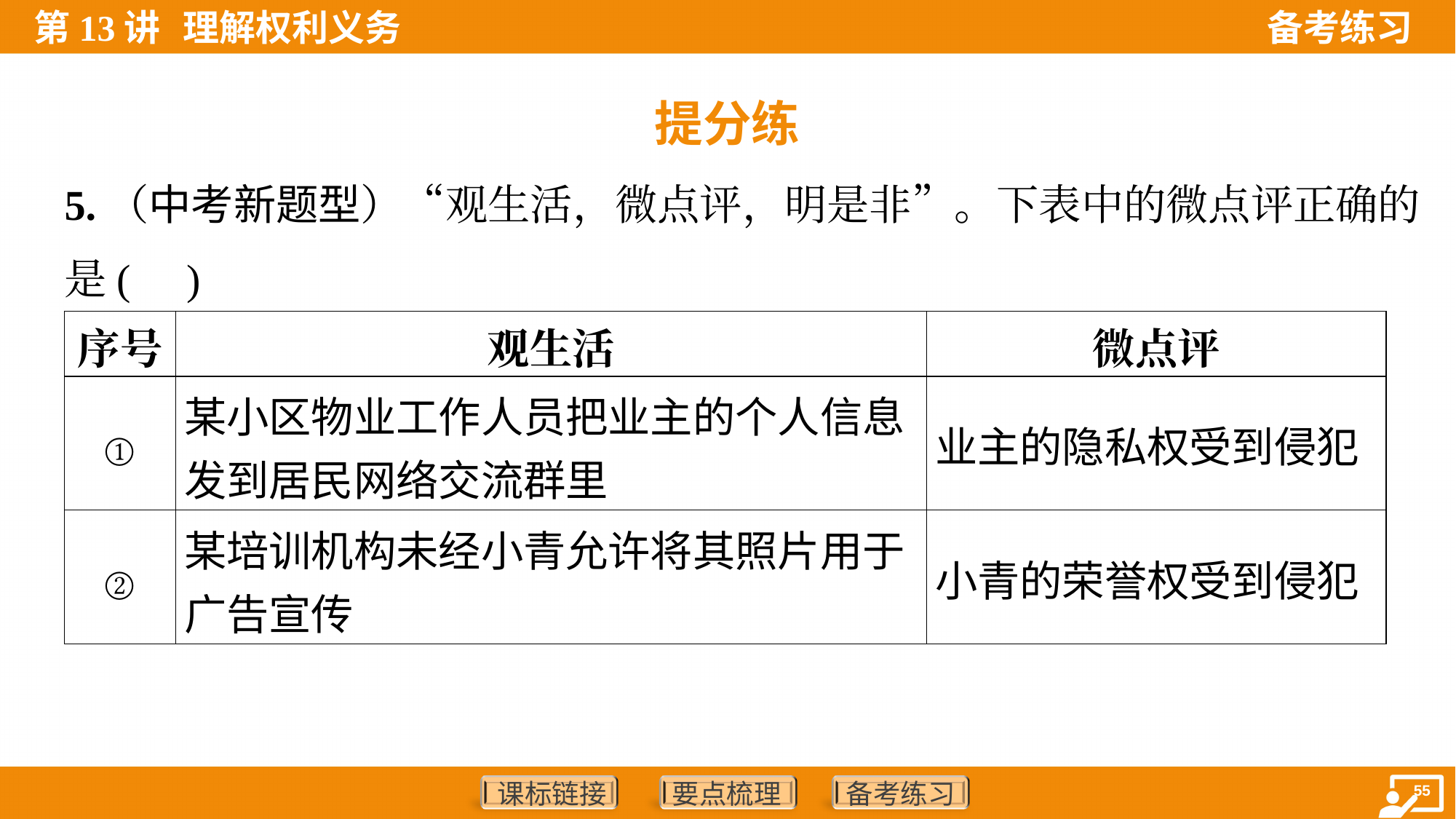

提分练
5.（中考新题型）“观生活，微点评，明是非”。下表中的微点评正确的
是(     )
| 序号 | 观生活 | 微点评 |
| --- | --- | --- |
| ① | 某小区物业工作人员把业主的个人信息 发到居民网络交流群里 | 业主的隐私权受到侵犯 |
| ② | 某培训机构未经小青允许将其照片用于 广告宣传 | 小青的荣誉权受到侵犯 |